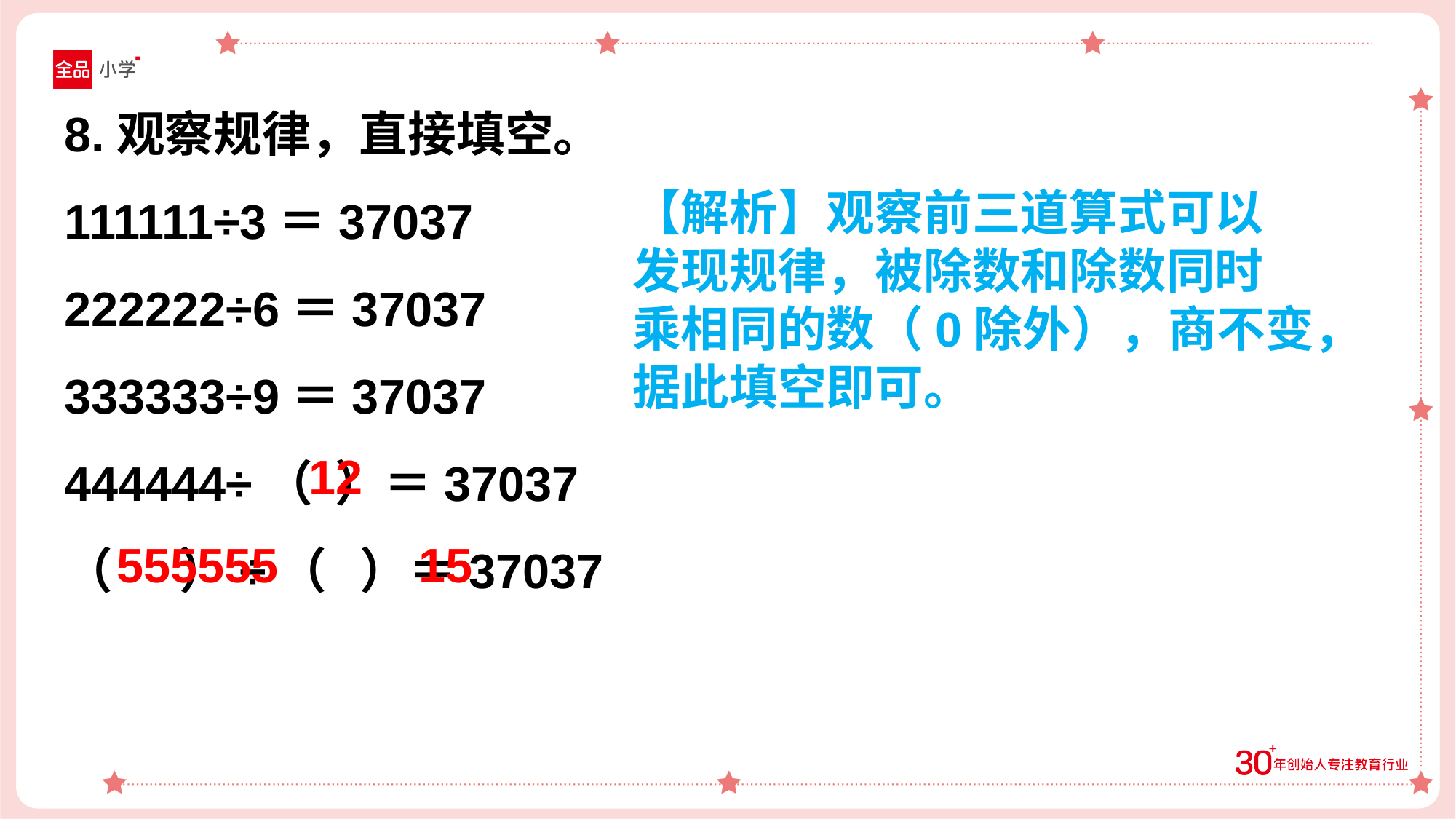

8.观察规律，直接填空。
111111÷3＝37037
222222÷6＝37037
333333÷9＝37037
444444÷（  ）＝37037
（      ）÷（   ）＝37037
【解析】观察前三道算式可以
发现规律，被除数和除数同时
乘相同的数（0除外），商不变，
据此填空即可。
12
555555
15